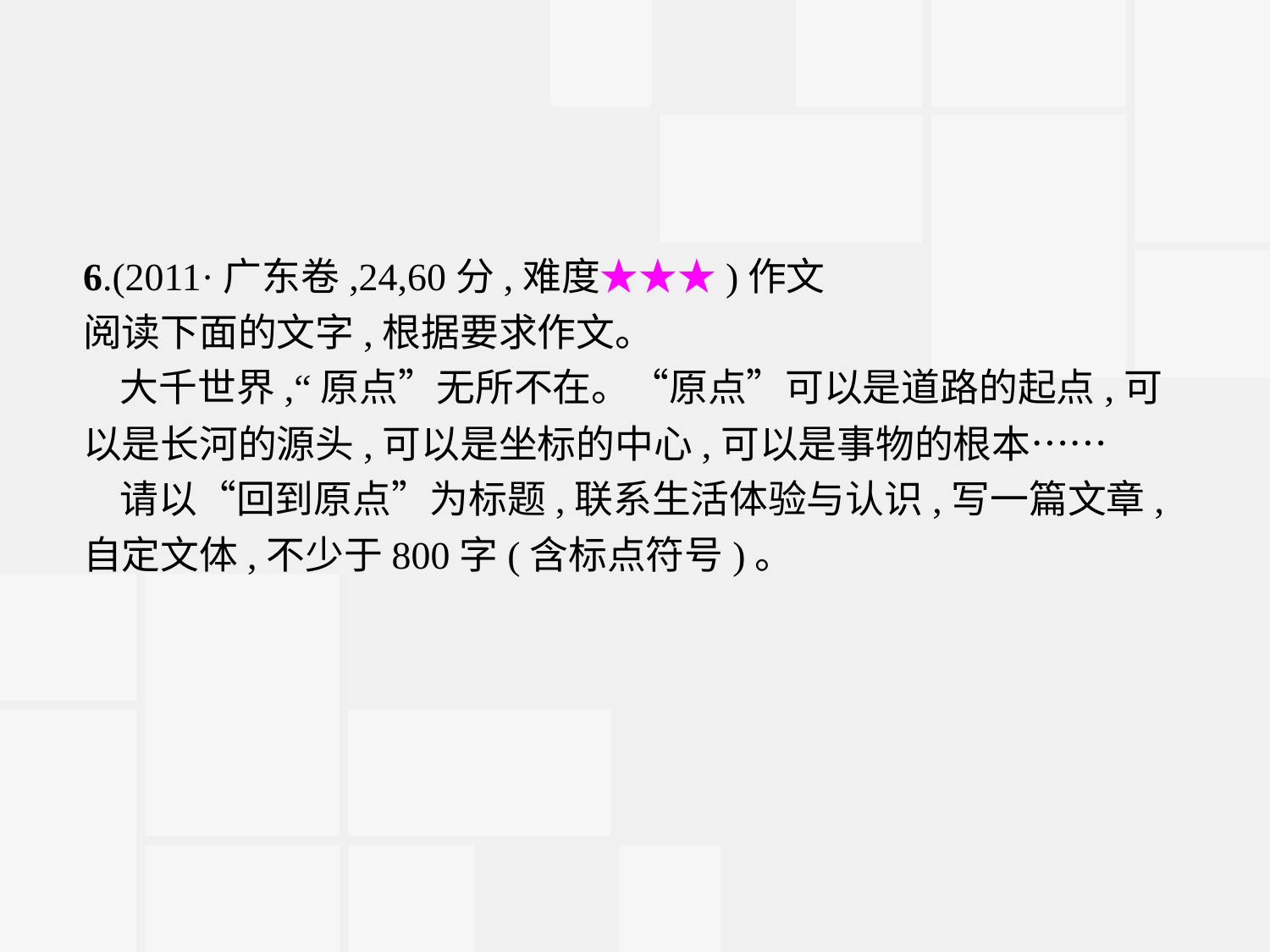

6.(2011·广东卷,24,60分,难度★★★)作文
阅读下面的文字,根据要求作文。
大千世界,“原点”无所不在。“原点”可以是道路的起点,可以是长河的源头,可以是坐标的中心,可以是事物的根本……
请以“回到原点”为标题,联系生活体验与认识,写一篇文章,自定文体,不少于800字(含标点符号)。